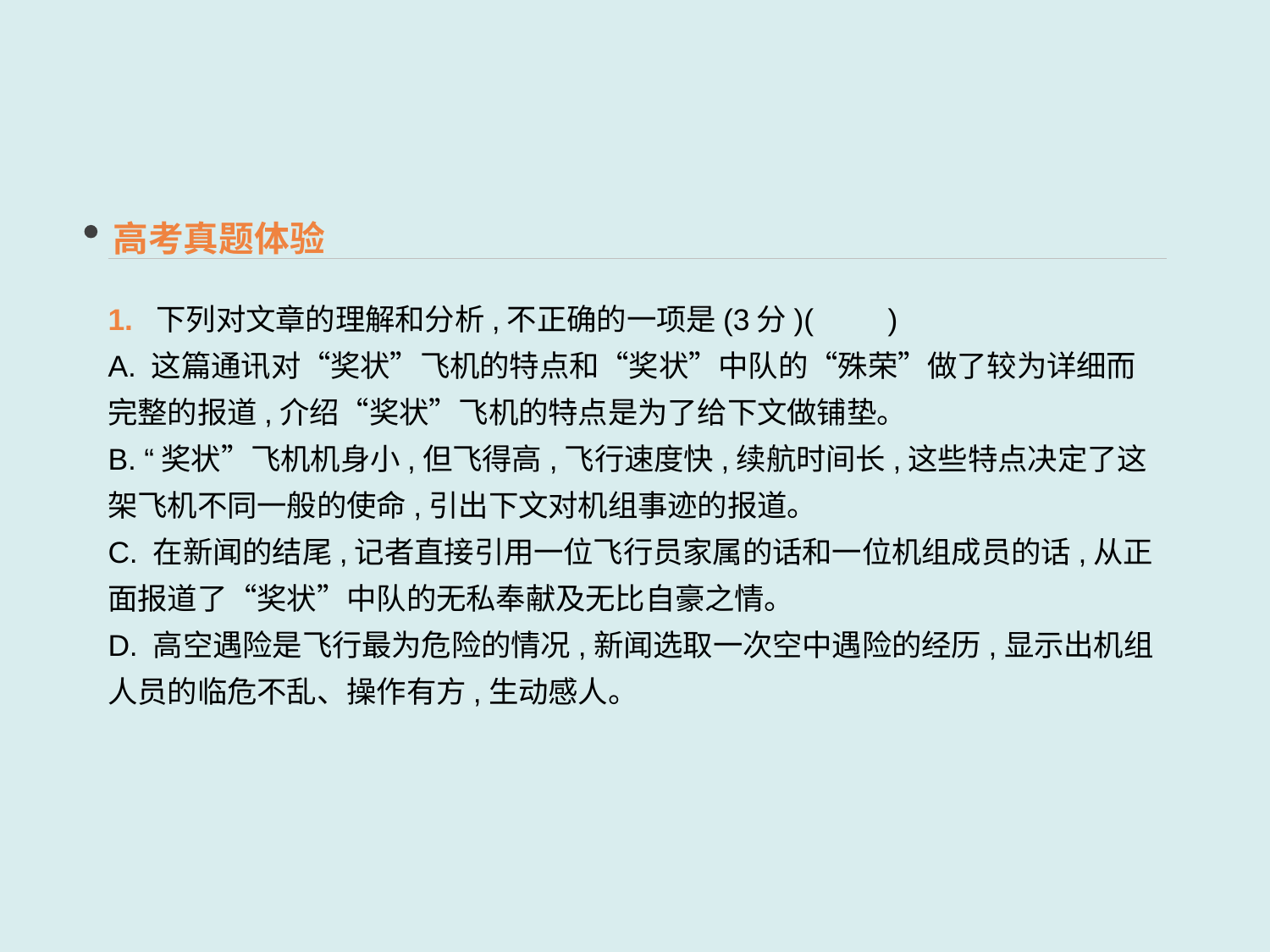

高考真题体验

1.  下列对文章的理解和分析,不正确的一项是(3分)(　　)
A. 这篇通讯对“奖状”飞机的特点和“奖状”中队的“殊荣”做了较为详细而完整的报道,介绍“奖状”飞机的特点是为了给下文做铺垫。
B. “奖状”飞机机身小,但飞得高,飞行速度快,续航时间长,这些特点决定了这架飞机不同一般的使命,引出下文对机组事迹的报道。
C. 在新闻的结尾,记者直接引用一位飞行员家属的话和一位机组成员的话,从正面报道了“奖状”中队的无私奉献及无比自豪之情。
D. 高空遇险是飞行最为危险的情况,新闻选取一次空中遇险的经历,显示出机组人员的临危不乱、操作有方,生动感人。